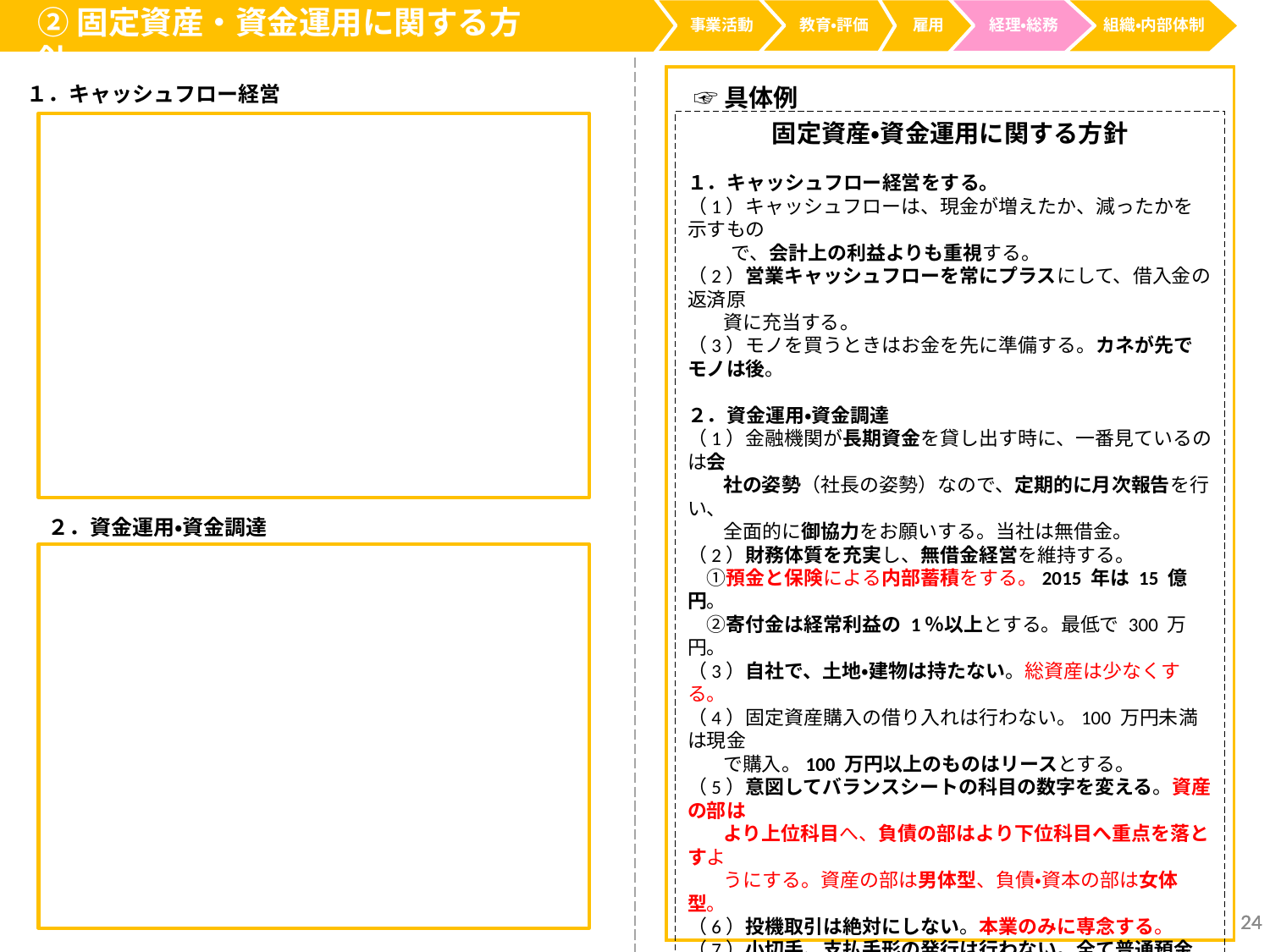

②固定資産・資金運用に関する方針
事業活動
経理・総務
教育・評価
雇用
組織・内部体制

１．キャッシュフロー経営
☞具体例
固定資産・資金運用に関する方針

１．キャッシュフロー経営をする。
（1）キャッシュフローは、現金が増えたか、減ったかを示すもの
　　 で、会計上の利益よりも重視する。
（2）営業キャッシュフローを常にプラスにして、借入金の返済原
       資に充当する。
（3）モノを買うときはお金を先に準備する。カネが先でモノは後。

２．資金運用・資金調達
（1）金融機関が長期資金を貸し出す時に、一番見ているのは会
       社の姿勢（社長の姿勢）なので、定期的に月次報告を行い、
       全面的に御協力をお願いする。当社は無借金。
（2）財務体質を充実し、無借金経営を維持する。
　①預金と保険による内部蓄積をする。2015 年は 15 億円。
　②寄付金は経常利益の 1％以上とする。最低で 300 万円。
（3）自社で、土地・建物は持たない。総資産は少なくする。
（4）固定資産購入の借り入れは行わない。100 万円未満は現金
       で購入。100 万円以上のものはリースとする。
（5）意図してバランスシートの科目の数字を変える。資産の部は
       より上位科目へ、負債の部はより下位科目へ重点を落とすよ
       うにする。資産の部は男体型、負債・資本の部は女体型。
（6）投機取引は絶対にしない。本業のみに専念する。
（7）小切手、支払手形の発行は行わない。全て普通預金取引と
       して資金の動きが見えるようにする。
（8）赤字の翌年、目標以上に利益の出た翌年は設備投資を行わ
       ない。（法人税と予定納税に多額の資金を要する）
⑽ 資金調達は、より長期的安定的資金でする。
⑾ 売上は増やすが、売掛金と在庫は増やさない。
⑿総資産を圧縮して実質無借金にする。
    預金は総資産の 30% を目標とする。借入金依存度は 30% を
    限度とする。そうなると実質無借金となる。その後借入金のみ
    減少し無借金を目指す。

２．資金運用・資金調達

24
24
24